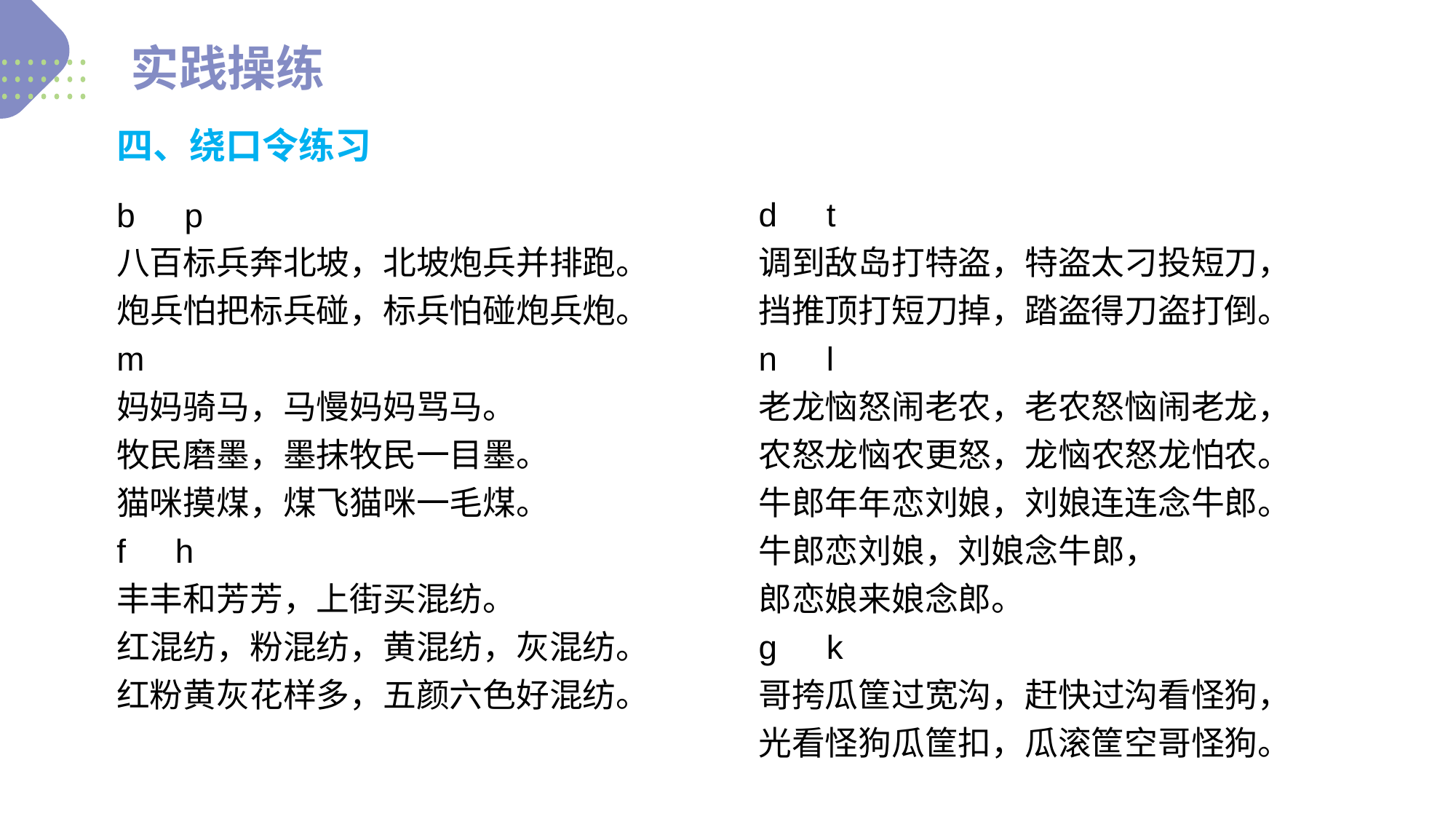

实践操练

四、绕口令练习
b　p
八百标兵奔北坡，北坡炮兵并排跑。
炮兵怕把标兵碰，标兵怕碰炮兵炮。
m
妈妈骑马，马慢妈妈骂马。
牧民磨墨，墨抹牧民一目墨。
猫咪摸煤，煤飞猫咪一毛煤。
f　h
丰丰和芳芳，上街买混纺。
红混纺，粉混纺，黄混纺，灰混纺。
红粉黄灰花样多，五颜六色好混纺。
d　t
调到敌岛打特盗，特盗太刁投短刀，
挡推顶打短刀掉，踏盗得刀盗打倒。
n　l
老龙恼怒闹老农，老农怒恼闹老龙，
农怒龙恼农更怒，龙恼农怒龙怕农。
牛郎年年恋刘娘，刘娘连连念牛郎。
牛郎恋刘娘，刘娘念牛郎，
郎恋娘来娘念郎。
ɡ　k
哥挎瓜筐过宽沟，赶快过沟看怪狗，
光看怪狗瓜筐扣，瓜滚筐空哥怪狗。